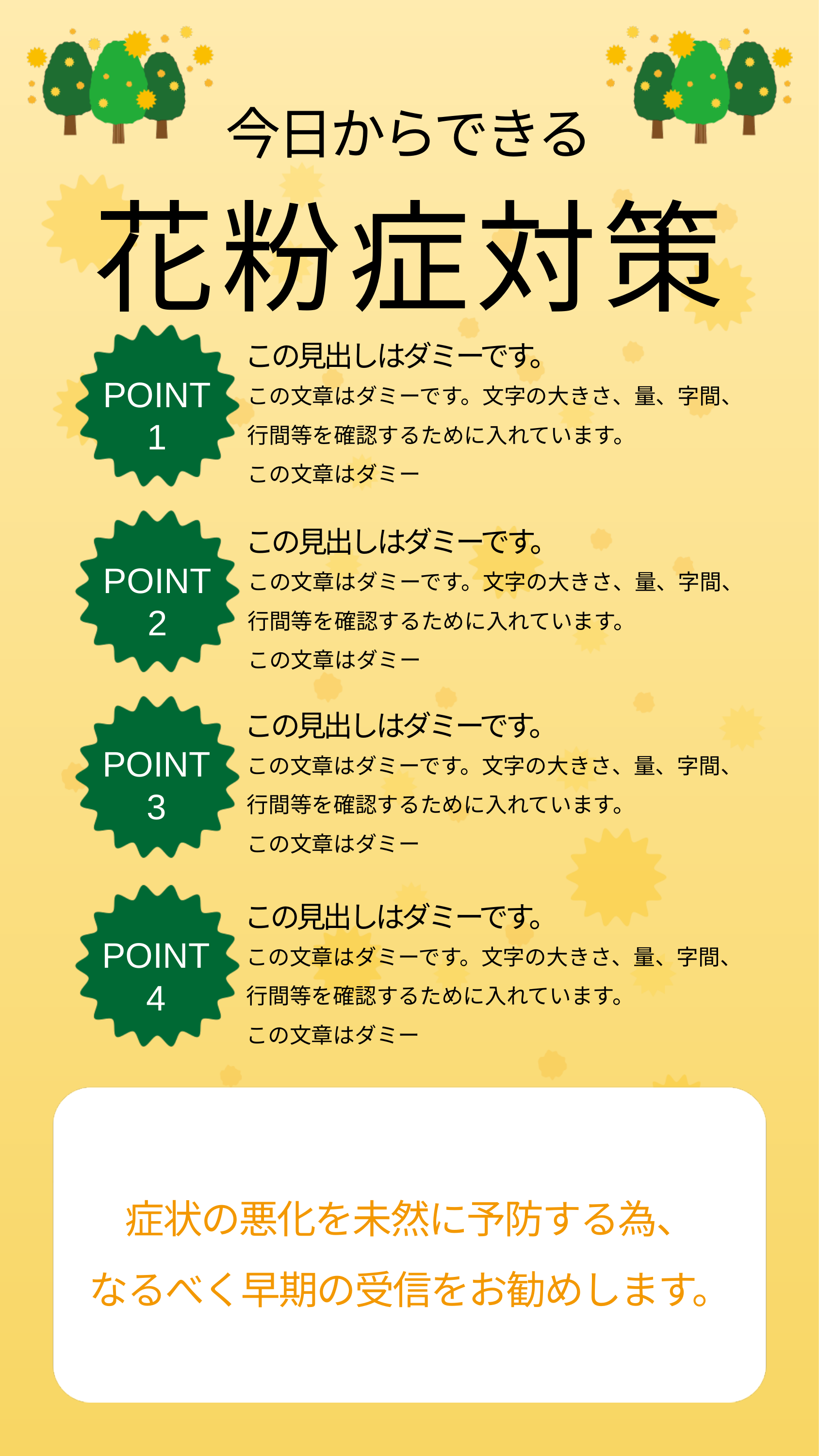

今日からできる
花粉症対策
この見出しはダミーです。
この文章はダミーです。文字の大きさ、量、字間、行間等を確認するために入れています。
この文章はダミー
POINT
1
この見出しはダミーです。
この文章はダミーです。文字の大きさ、量、字間、行間等を確認するために入れています。
この文章はダミー
POINT
2
この見出しはダミーです。
この文章はダミーです。文字の大きさ、量、字間、行間等を確認するために入れています。
この文章はダミー
POINT
3
この見出しはダミーです。
この文章はダミーです。文字の大きさ、量、字間、行間等を確認するために入れています。
この文章はダミー
POINT
4
症状の悪化を未然に予防する為、
なるべく早期の受信をお勧めします。